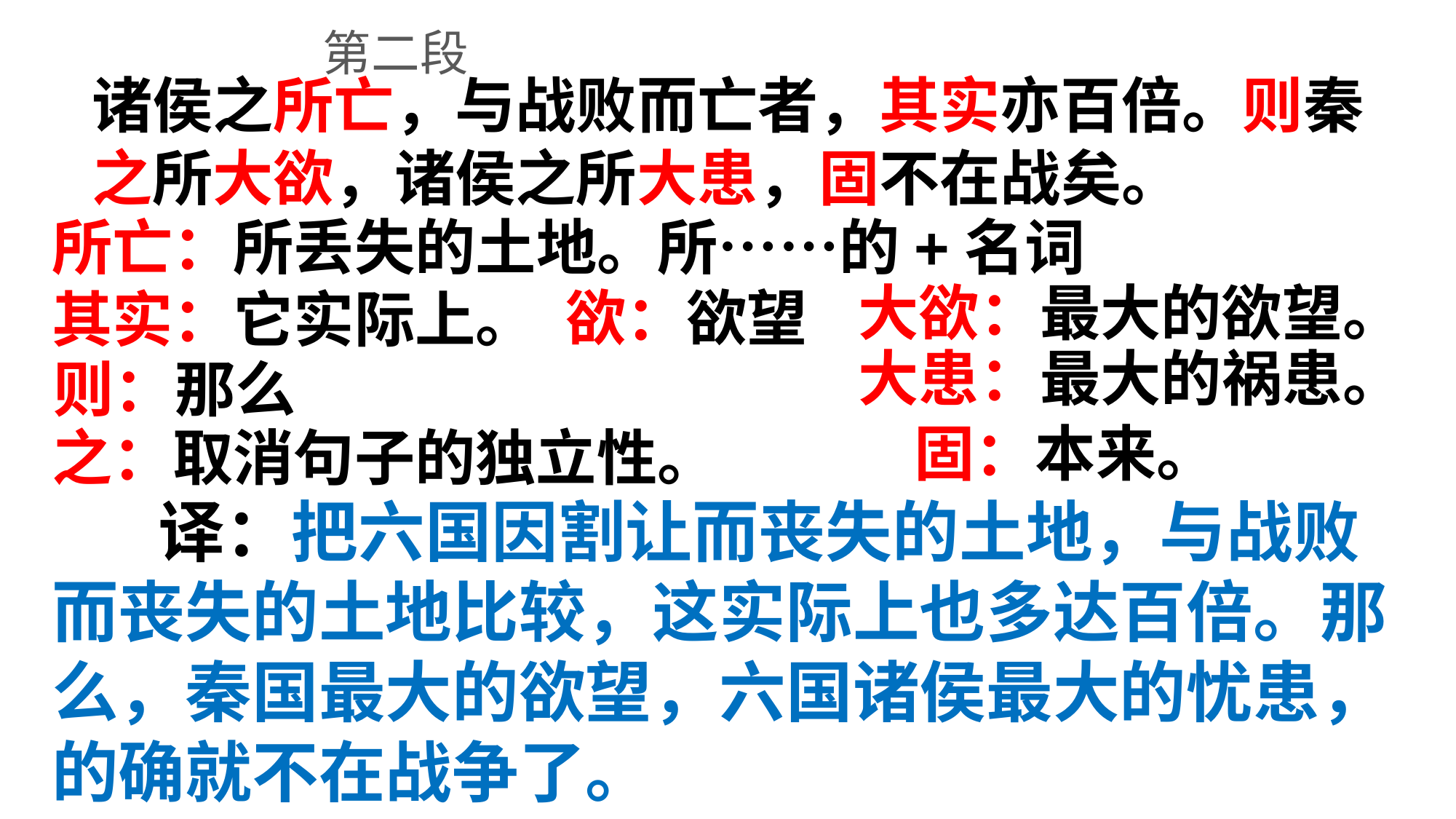

第二段
诸侯之所亡，与战败而亡者，其实亦百倍。则秦之所大欲，诸侯之所大患，固不在战矣。
所亡：所丢失的土地。所……的+名词
大欲：最大的欲望。
欲：欲望
其实：它实际上。
大患：最大的祸患。
则：那么
固：本来。
之：取消句子的独立性。
      译：把六国因割让而丧失的土地，与战败而丧失的土地比较，这实际上也多达百倍。那么，秦国最大的欲望，六国诸侯最大的忧患，的确就不在战争了。